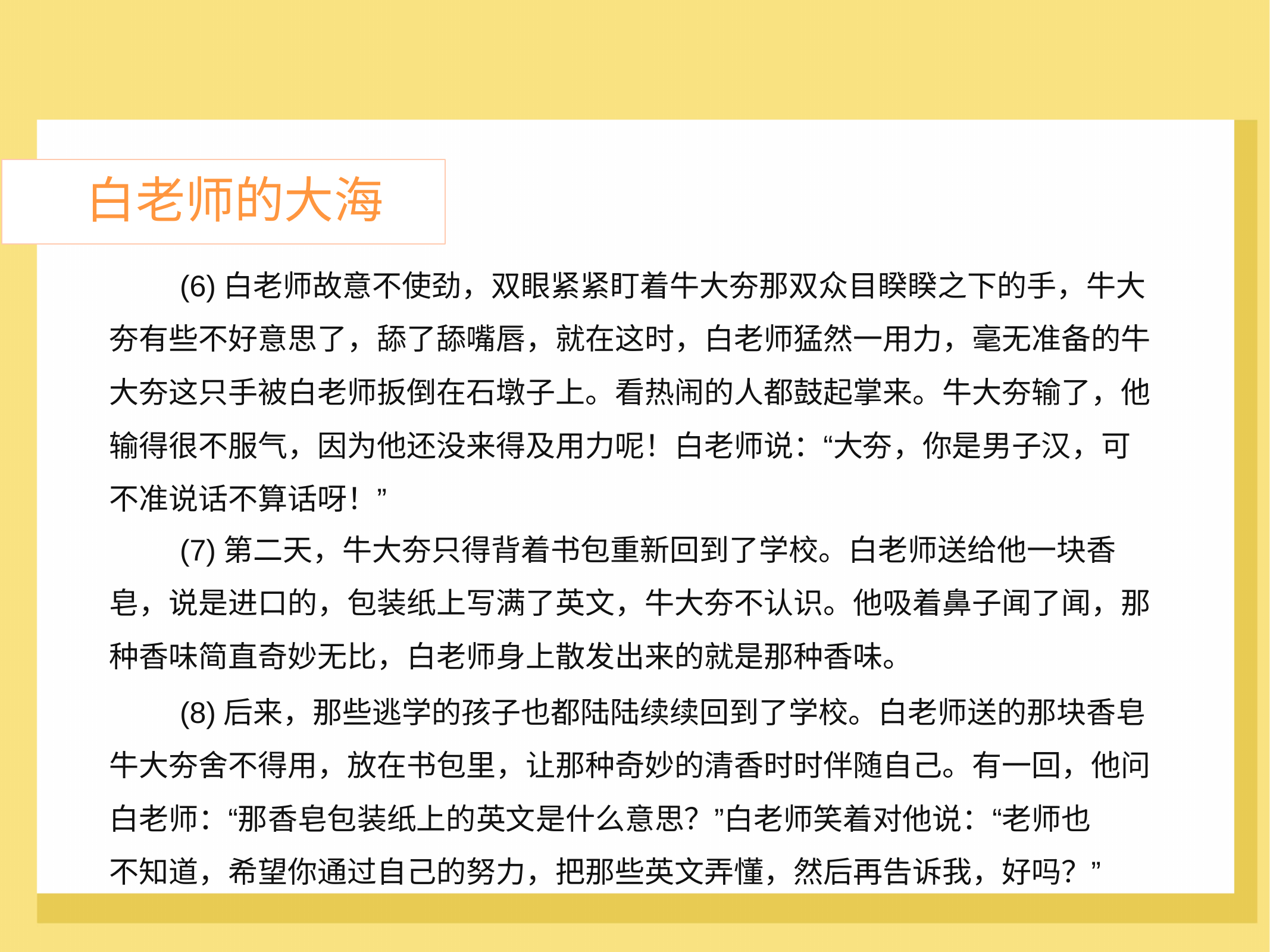

白老师的大海
	(6)白老师故意不使劲，双眼紧紧盯着牛大夯那双众目睽睽之下的手，牛大

夯有些不好意思了，舔了舔嘴唇，就在这时，白老师猛然一用力，毫无准备的牛

大夯这只手被白老师扳倒在石墩子上。看热闹的人都鼓起掌来。牛大夯输了，他

输得很不服气，因为他还没来得及用力呢！白老师说：“大夯，你是男子汉，可

不准说话不算话呀！”
	(7)第二天，牛大夯只得背着书包重新回到了学校。白老师送给他一块香

皂，说是进口的，包装纸上写满了英文，牛大夯不认识。他吸着鼻子闻了闻，那

种香味简直奇妙无比，白老师身上散发出来的就是那种香味。
	(8)后来，那些逃学的孩子也都陆陆续续回到了学校。白老师送的那块香皂

牛大夯舍不得用，放在书包里，让那种奇妙的清香时时伴随自己。有一回，他问

白老师：“那香皂包装纸上的英文是什么意思？”白老师笑着对他说：“老师也

不知道，希望你通过自己的努力，把那些英文弄懂，然后再告诉我，好吗？”